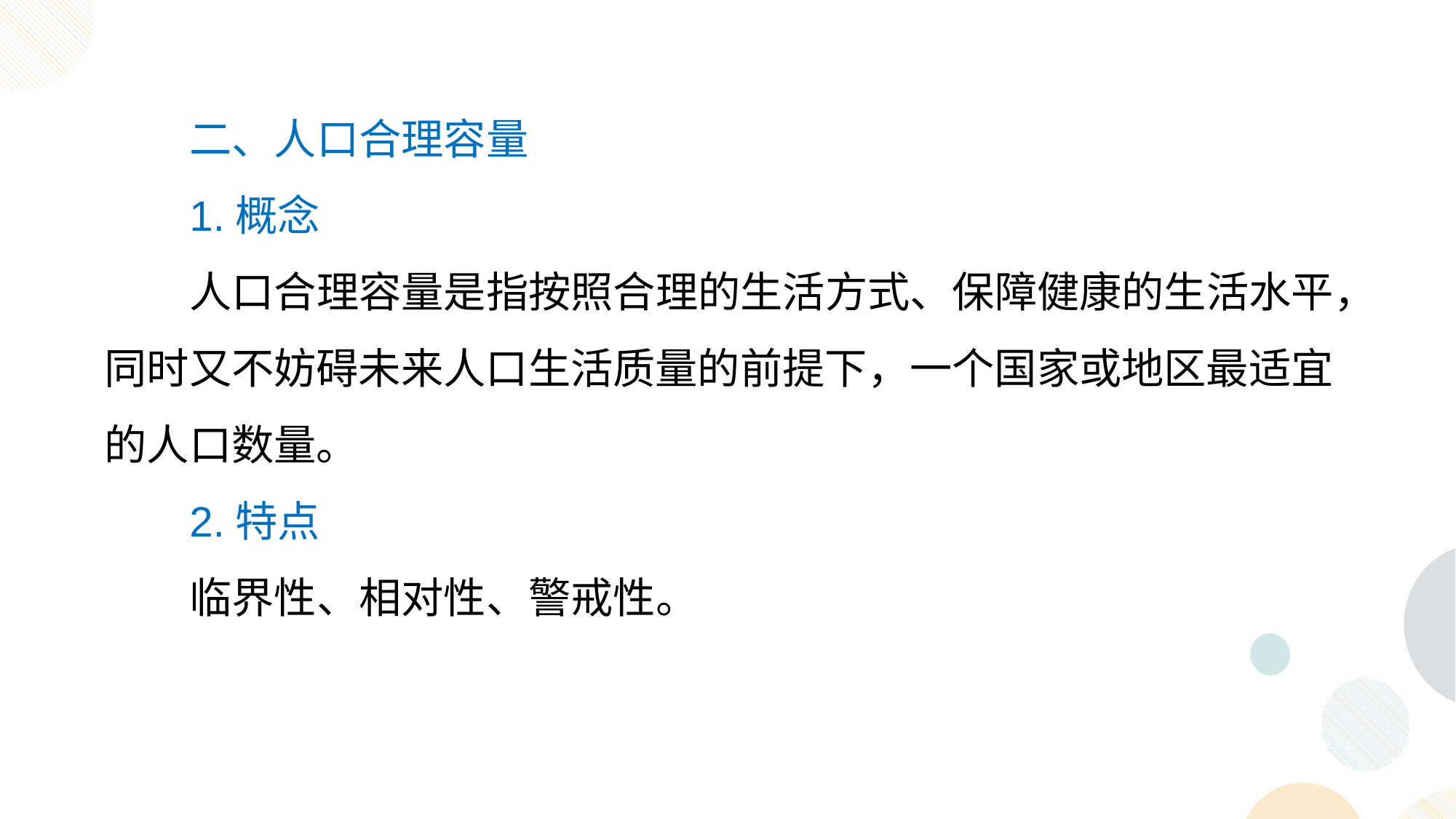

二、人口合理容量
1.概念
人口合理容量是指按照合理的生活方式、保障健康的生活水平，同时又不妨碍未来人口生活质量的前提下，一个国家或地区最适宜的人口数量。
2.特点
临界性、相对性、警戒性。